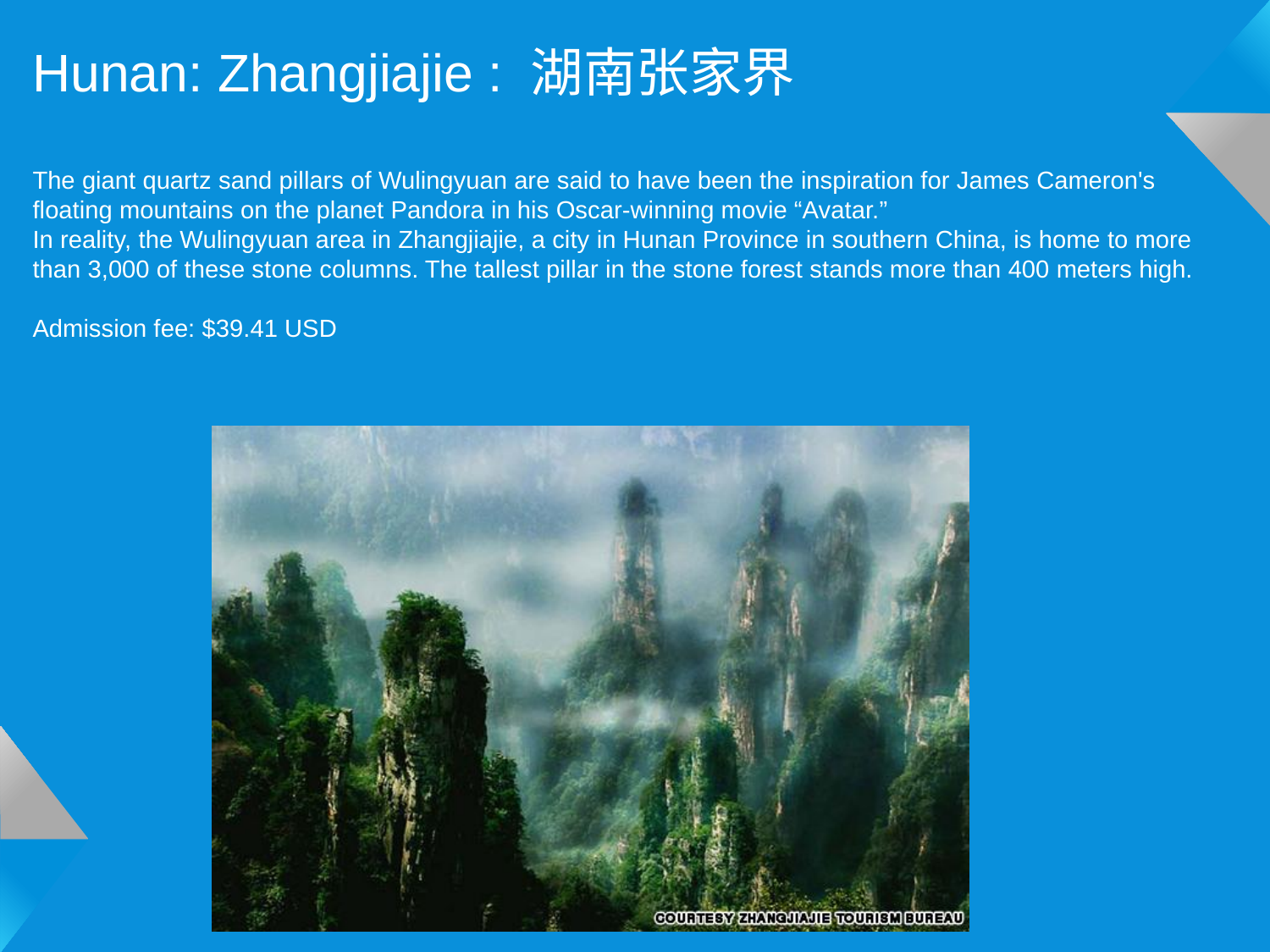

Hunan: Zhangjiajie : 湖南张家界

The giant quartz sand pillars of Wulingyuan are said to have been the inspiration for James Cameron's floating mountains on the planet Pandora in his Oscar-winning movie “Avatar.”
In reality, the Wulingyuan area in Zhangjiajie, a city in Hunan Province in southern China, is home to more than 3,000 of these stone columns. The tallest pillar in the stone forest stands more than 400 meters high.

Admission fee: $39.41 USD